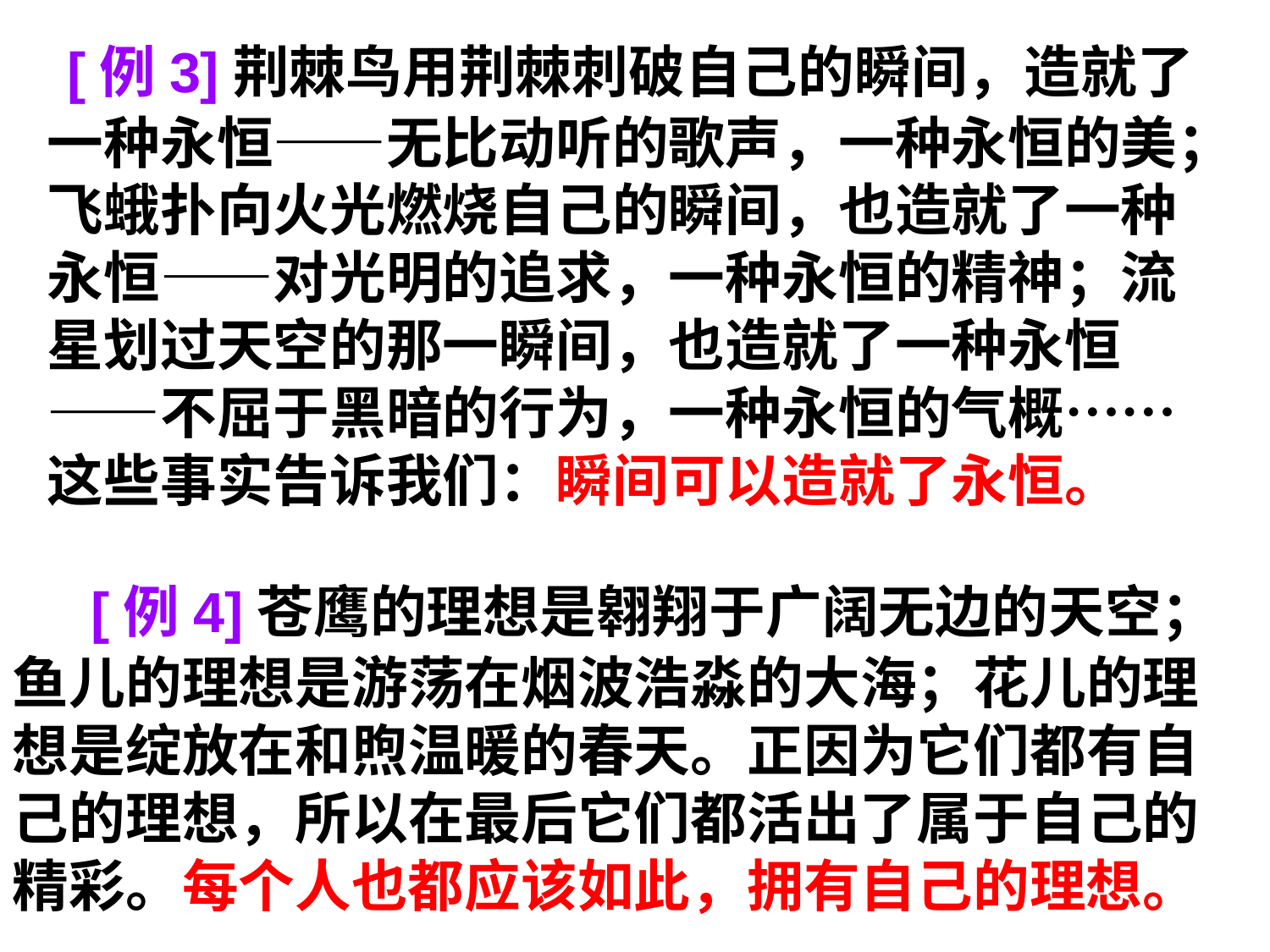

[例3]荆棘鸟用荆棘刺破自己的瞬间，造就了一种永恒——无比动听的歌声，一种永恒的美；飞蛾扑向火光燃烧自己的瞬间，也造就了一种永恒——对光明的追求，一种永恒的精神；流星划过天空的那一瞬间，也造就了一种永恒——不屈于黑暗的行为，一种永恒的气概……这些事实告诉我们：瞬间可以造就了永恒。
    [例4]苍鹰的理想是翱翔于广阔无边的天空；鱼儿的理想是游荡在烟波浩淼的大海；花儿的理想是绽放在和煦温暖的春天。正因为它们都有自己的理想，所以在最后它们都活出了属于自己的精彩。每个人也都应该如此，拥有自己的理想。